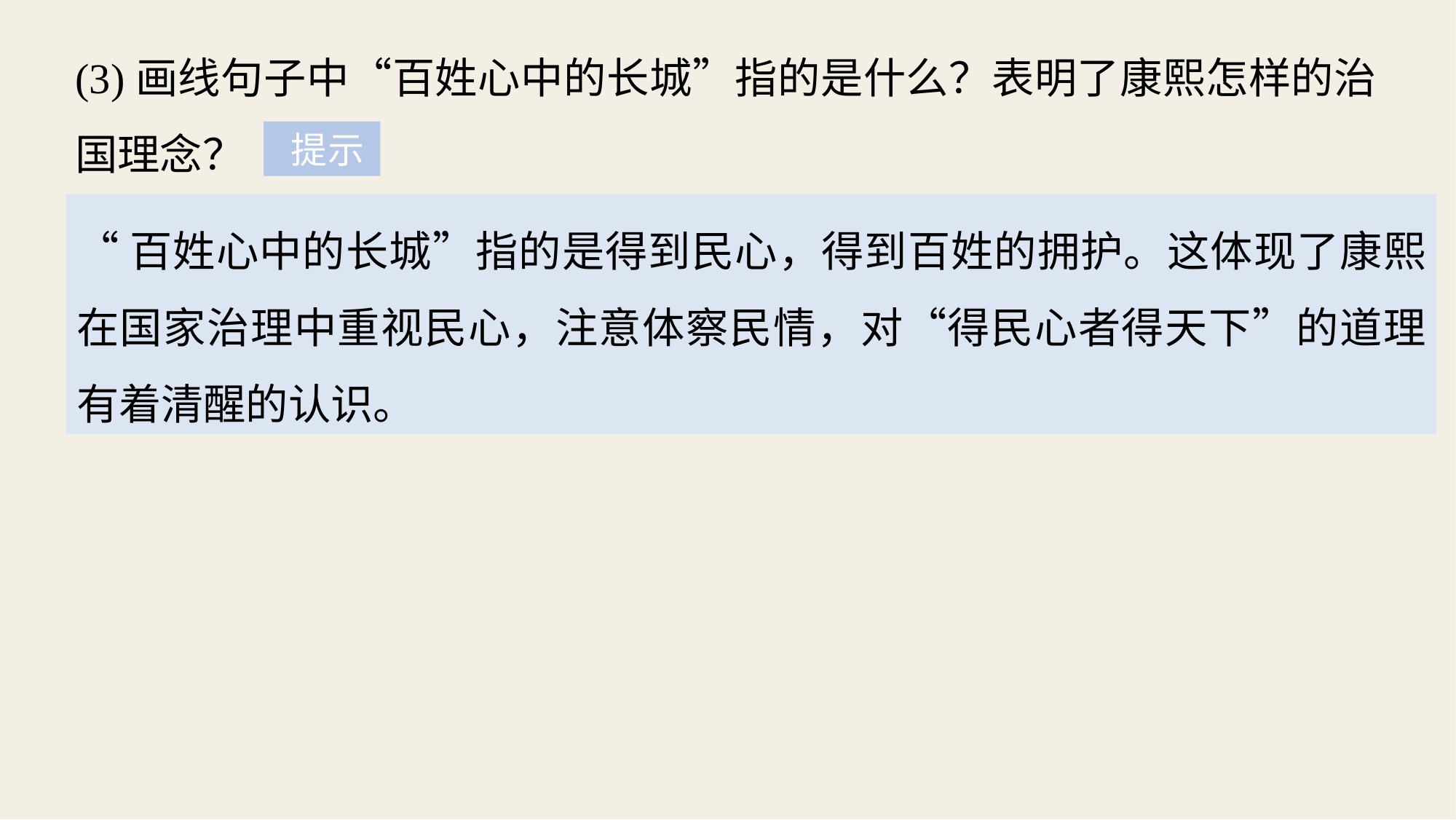

(3)画线句子中“百姓心中的长城”指的是什么？表明了康熙怎样的治国理念？
 提示
“百姓心中的长城”指的是得到民心，得到百姓的拥护。这体现了康熙在国家治理中重视民心，注意体察民情，对“得民心者得天下”的道理有着清醒的认识。